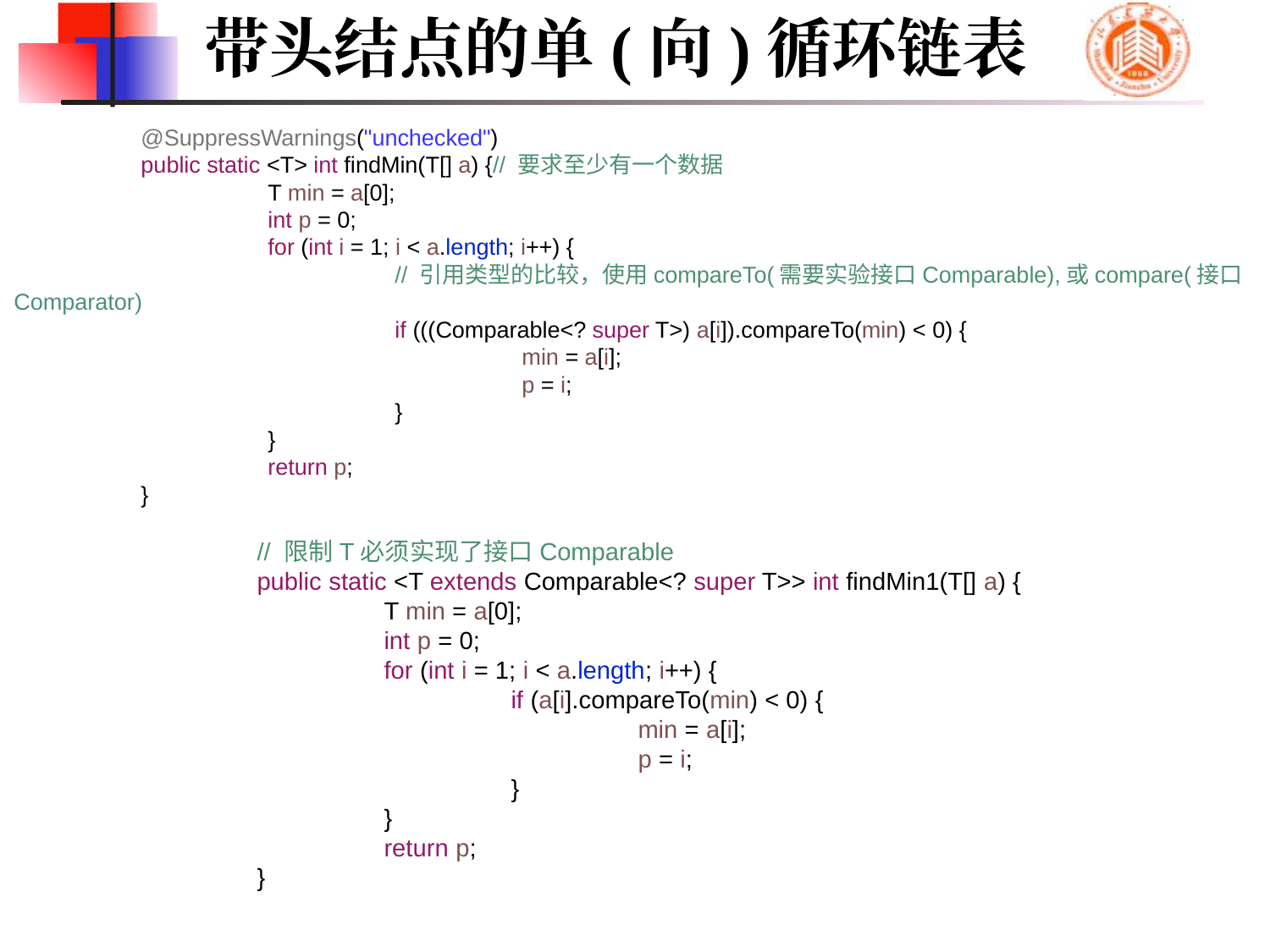

带头结点的单(向)循环链表
	@SuppressWarnings("unchecked")
	public static <T> int findMin(T[] a) {// 要求至少有一个数据
		T min = a[0];
		int p = 0;
		for (int i = 1; i < a.length; i++) {
			// 引用类型的比较，使用compareTo(需要实验接口Comparable),或compare(接口Comparator)
			if (((Comparable<? super T>) a[i]).compareTo(min) < 0) {
				min = a[i];
				p = i;
			}
		}
		return p;
	}
	// 限制T必须实现了接口Comparable
	public static <T extends Comparable<? super T>> int findMin1(T[] a) {
		T min = a[0];
		int p = 0;
		for (int i = 1; i < a.length; i++) {
			if (a[i].compareTo(min) < 0) {
				min = a[i];
				p = i;
			}
		}
		return p;
	}